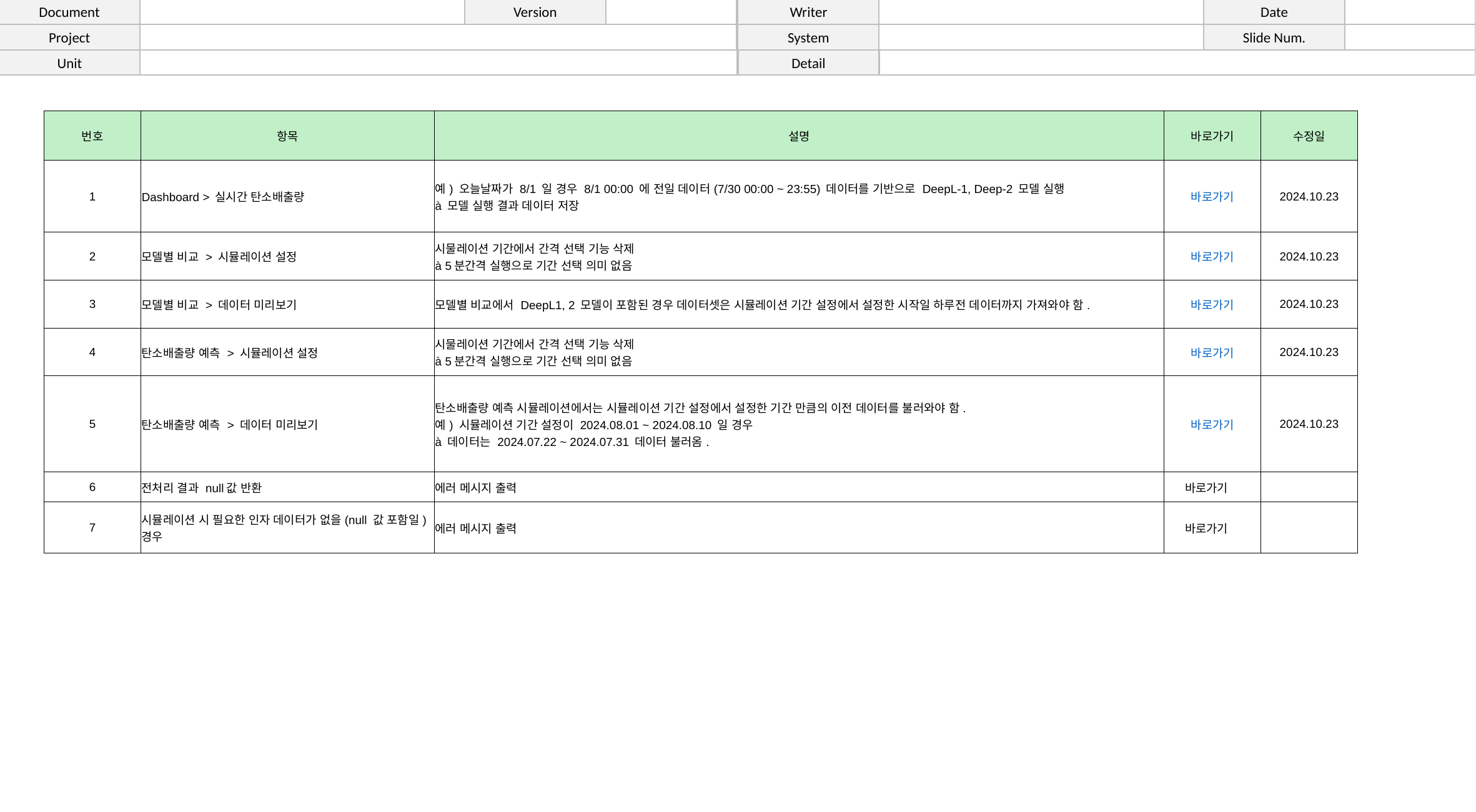

| 번호 | 항목 | 설명 | 바로가기 | 수정일 |
| --- | --- | --- | --- | --- |
| 1 | Dashboard > 실시간 탄소배출량 | 예) 오늘날짜가 8/1 일 경우 8/1 00:00 에 전일 데이터(7/30 00:00 ~ 23:55) 데이터를 기반으로 DeepL-1, Deep-2 모델 실행 à 모델 실행 결과 데이터 저장 | 바로가기 | 2024.10.23 |
| 2 | 모델별 비교 > 시뮬레이션 설정 | 시물레이션 기간에서 간격 선택 기능 삭제 à 5분간격 실행으로 기간 선택 의미 없음 | 바로가기 | 2024.10.23 |
| 3 | 모델별 비교 > 데이터 미리보기 | 모델별 비교에서 DeepL1, 2 모델이 포함된 경우 데이터셋은 시뮬레이션 기간 설정에서 설정한 시작일 하루전 데이터까지 가져와야 함. | 바로가기 | 2024.10.23 |
| 4 | 탄소배출량 예측 > 시뮬레이션 설정 | 시물레이션 기간에서 간격 선택 기능 삭제 à 5분간격 실행으로 기간 선택 의미 없음 | 바로가기 | 2024.10.23 |
| 5 | 탄소배출량 예측 > 데이터 미리보기 | 탄소배출량 예측 시뮬레이션에서는 시뮬레이션 기간 설정에서 설정한 기간 만큼의 이전 데이터를 불러와야 함. 예) 시뮬레이션 기간 설정이 2024.08.01 ~ 2024.08.10 일 경우 à 데이터는 2024.07.22 ~ 2024.07.31 데이터 불러옴. | 바로가기 | 2024.10.23 |
| 6 | 전처리 결과 null값 반환 | 에러 메시지 출력 | 바로가기 |  |
| 7 | 시뮬레이션 시 필요한 인자 데이터가 없을(null 값 포함일) 경우 | 에러 메시지 출력 | 바로가기 |  |